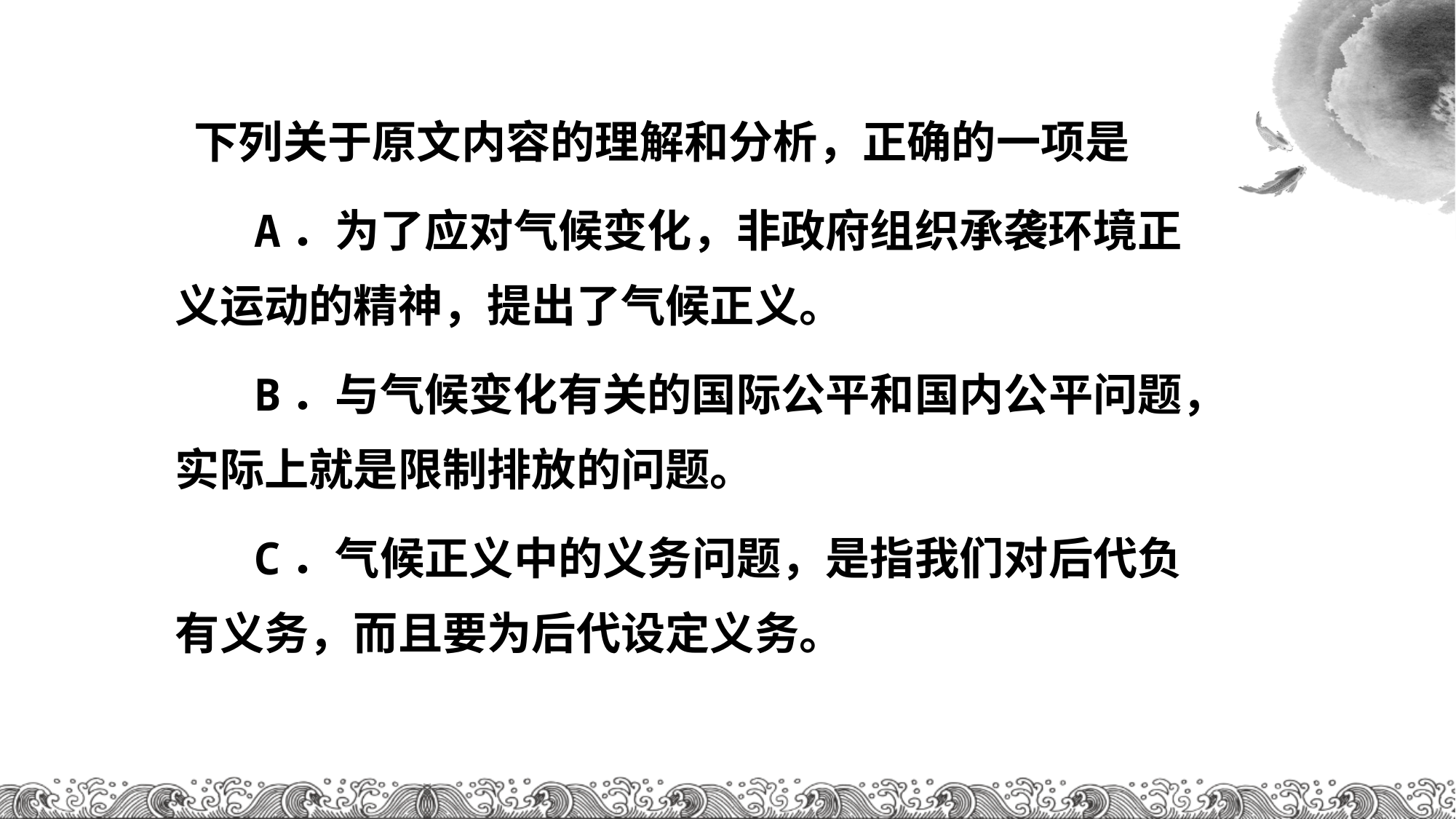

下列关于原文内容的理解和分析，正确的一项是
    A．为了应对气候变化，非政府组织承袭环境正义运动的精神，提出了气候正义。
    B．与气候变化有关的国际公平和国内公平问题，实际上就是限制排放的问题。
    C．气候正义中的义务问题，是指我们对后代负有义务，而且要为后代设定义务。